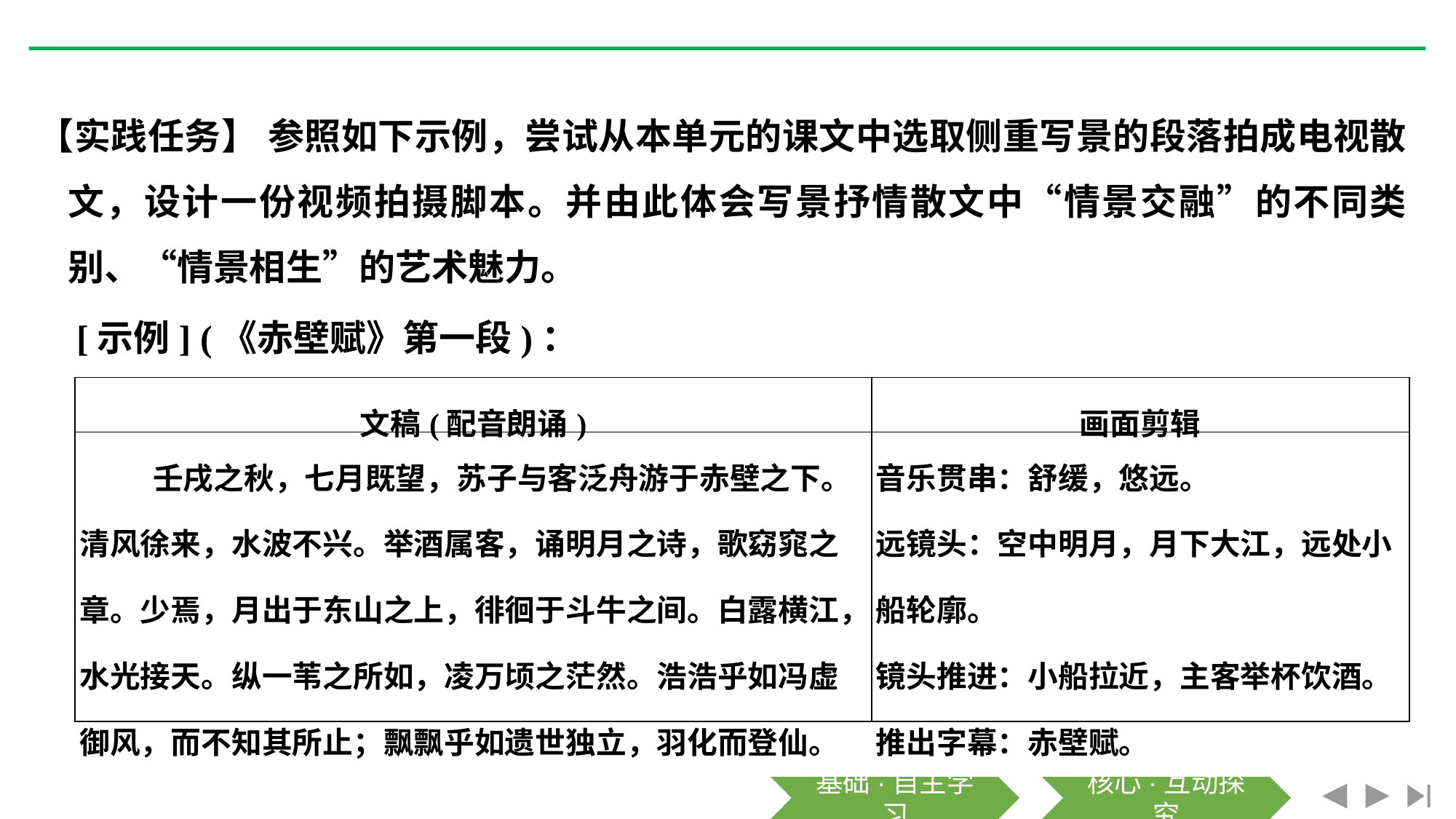

【实践任务】 参照如下示例，尝试从本单元的课文中选取侧重写景的段落拍成电视散文，设计一份视频拍摄脚本。并由此体会写景抒情散文中“情景交融”的不同类别、“情景相生”的艺术魅力。
[示例] (《赤壁赋》第一段)：
| 文稿(配音朗诵) | 画面剪辑 |
| --- | --- |
| 壬戌之秋，七月既望，苏子与客泛舟游于赤壁之下。清风徐来，水波不兴。举酒属客，诵明月之诗，歌窈窕之章。少焉，月出于东山之上，徘徊于斗牛之间。白露横江，水光接天。纵一苇之所如，凌万顷之茫然。浩浩乎如冯虚御风，而不知其所止；飘飘乎如遗世独立，羽化而登仙。 | 音乐贯串：舒缓，悠远。 远镜头：空中明月，月下大江，远处小船轮廓。 镜头推进：小船拉近，主客举杯饮酒。 推出字幕：赤壁赋。 |